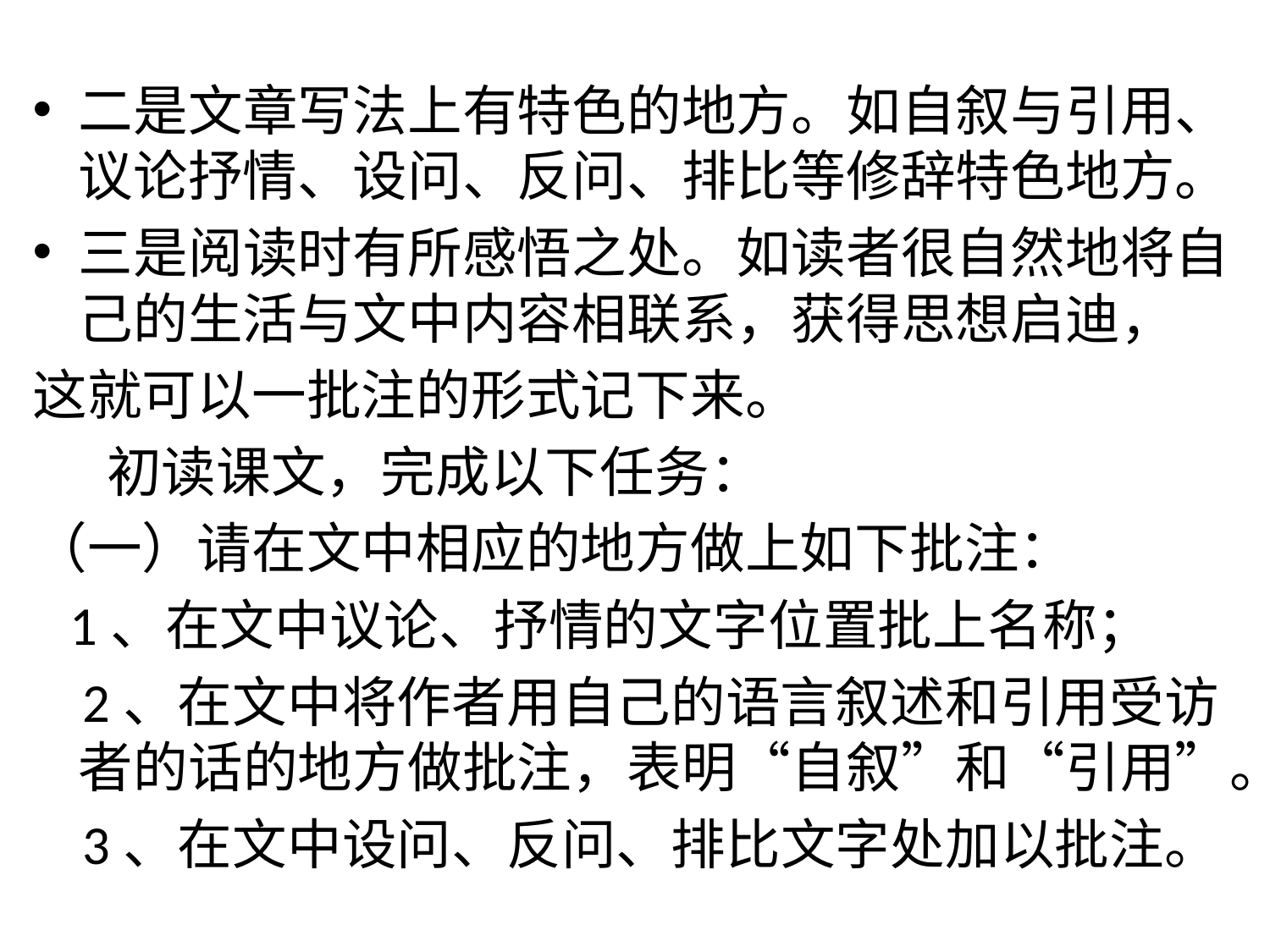

#
二是文章写法上有特色的地方。如自叙与引用、议论抒情、设问、反问、排比等修辞特色地方。
三是阅读时有所感悟之处。如读者很自然地将自己的生活与文中内容相联系，获得思想启迪，
这就可以一批注的形式记下来。
     初读课文，完成以下任务：
（一）请在文中相应的地方做上如下批注：
   1、在文中议论、抒情的文字位置批上名称；
    2、在文中将作者用自己的语言叙述和引用受访者的话的地方做批注，表明“自叙”和“引用”。
    3、在文中设问、反问、排比文字处加以批注。